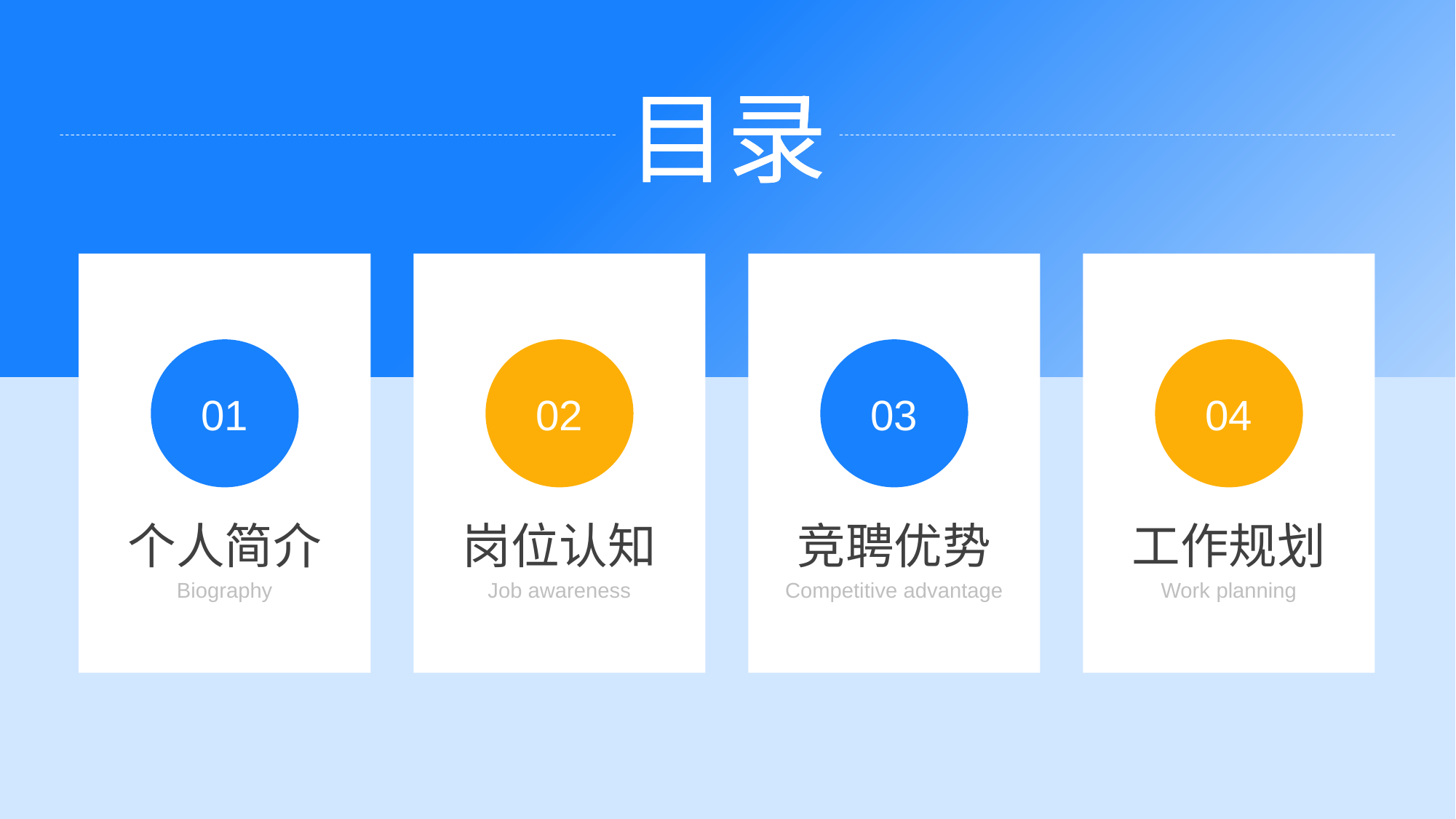

目录

01
个人简介
Biography

02
岗位认知
Job awareness

03
竞聘优势
Competitive advantage

04
工作规划
Work planning